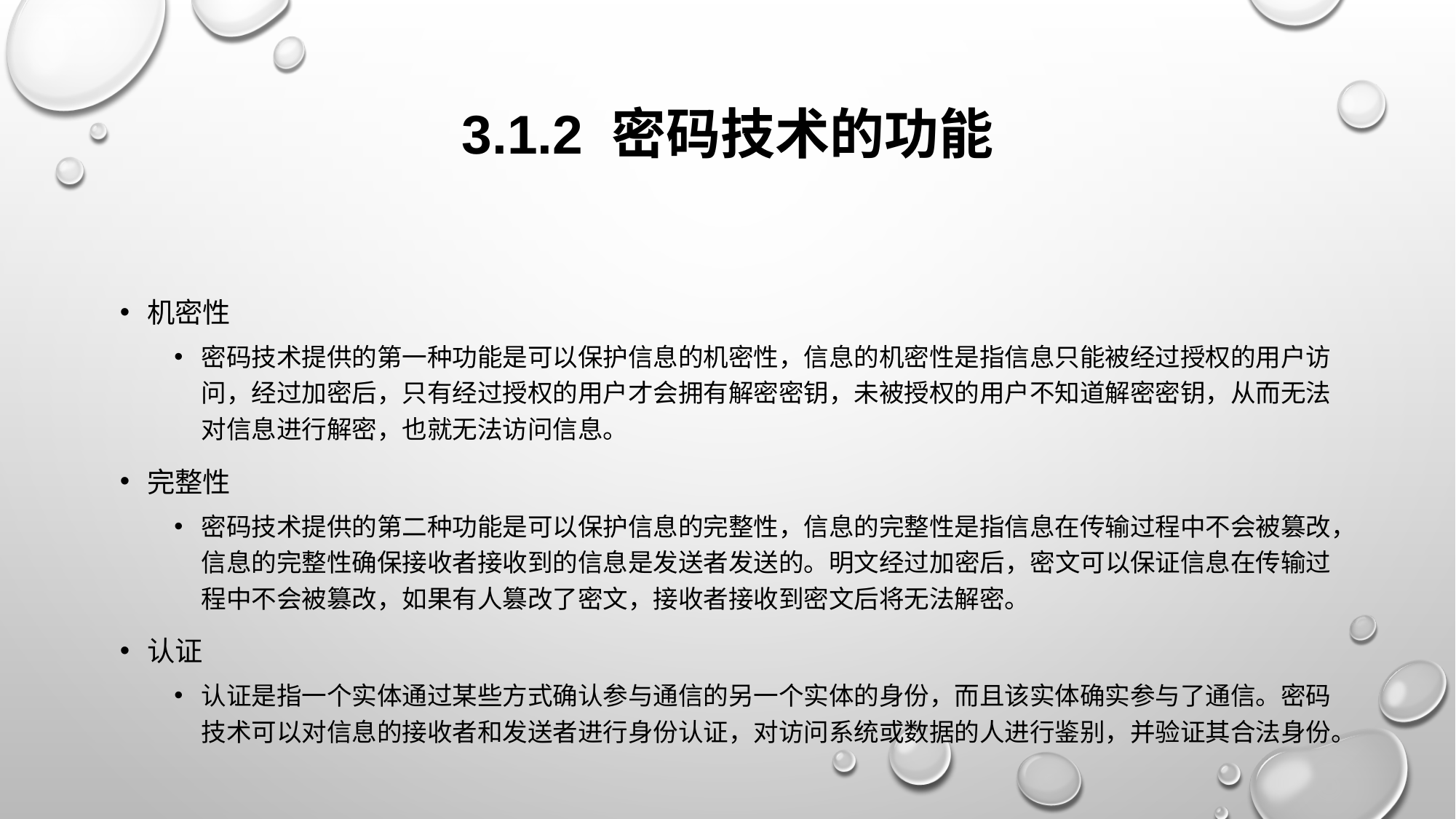

# 3.1.2 密码技术的功能
机密性
密码技术提供的第一种功能是可以保护信息的机密性，信息的机密性是指信息只能被经过授权的用户访问，经过加密后，只有经过授权的用户才会拥有解密密钥，未被授权的用户不知道解密密钥，从而无法对信息进行解密，也就无法访问信息。
完整性
密码技术提供的第二种功能是可以保护信息的完整性，信息的完整性是指信息在传输过程中不会被篡改，信息的完整性确保接收者接收到的信息是发送者发送的。明文经过加密后，密文可以保证信息在传输过程中不会被篡改，如果有人篡改了密文，接收者接收到密文后将无法解密。
认证
认证是指一个实体通过某些方式确认参与通信的另一个实体的身份，而且该实体确实参与了通信。密码技术可以对信息的接收者和发送者进行身份认证，对访问系统或数据的人进行鉴别，并验证其合法身份。